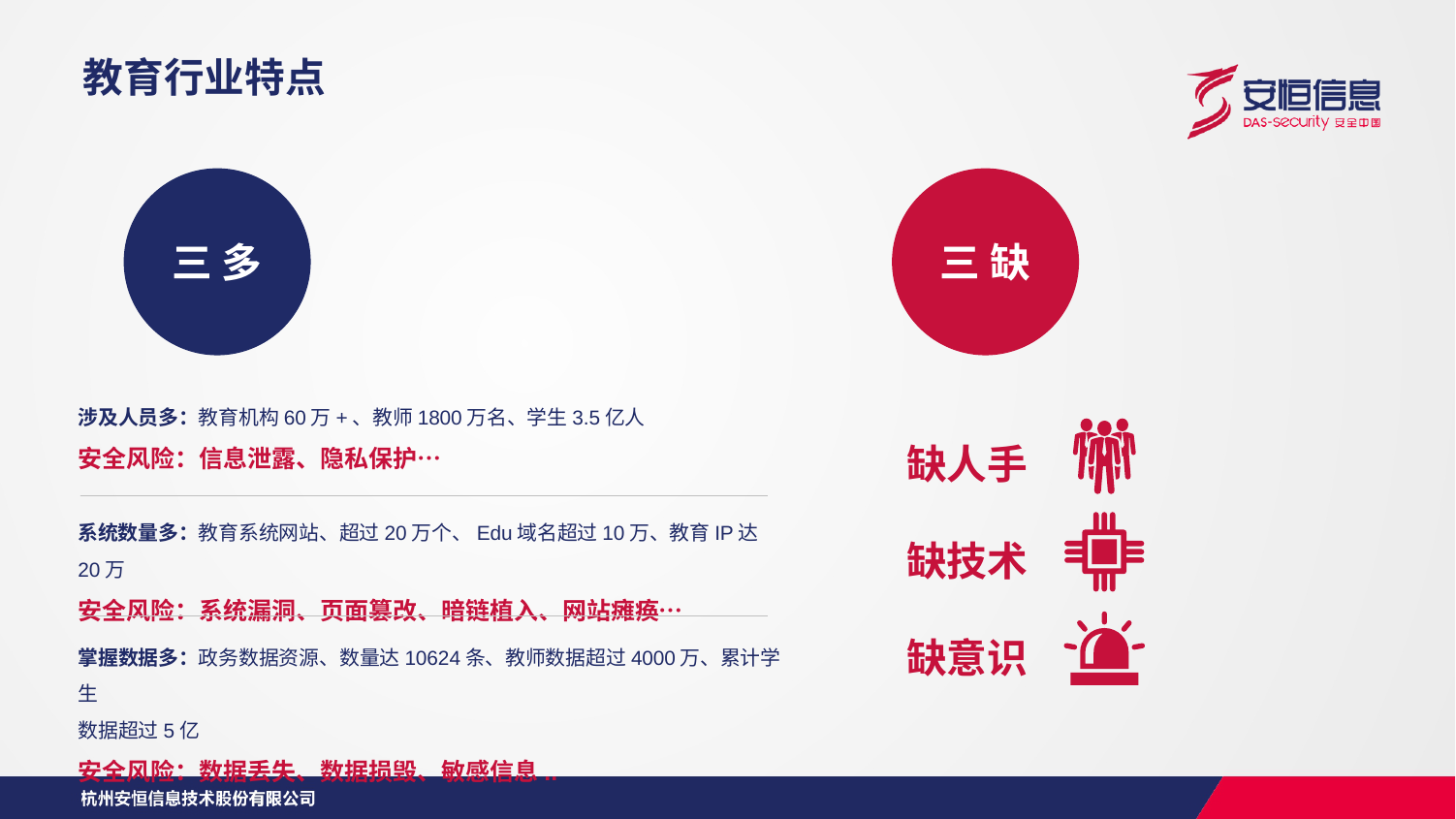

教育行业特点
三 多
三 缺
缺人手
缺技术
缺意识
涉及人员多：教育机构60万+、教师1800万名、学生3.5亿人
安全风险：信息泄露、隐私保护…

系统数量多：教育系统网站、超过20万个、Edu域名超过10万、教育IP达20万
安全风险：系统漏洞、页面篡改、暗链植入、网站瘫痪…

掌握数据多：政务数据资源、数量达10624条、教师数据超过4000万、累计学生
数据超过5亿
安全风险：数据丢失、数据损毁、敏感信息..